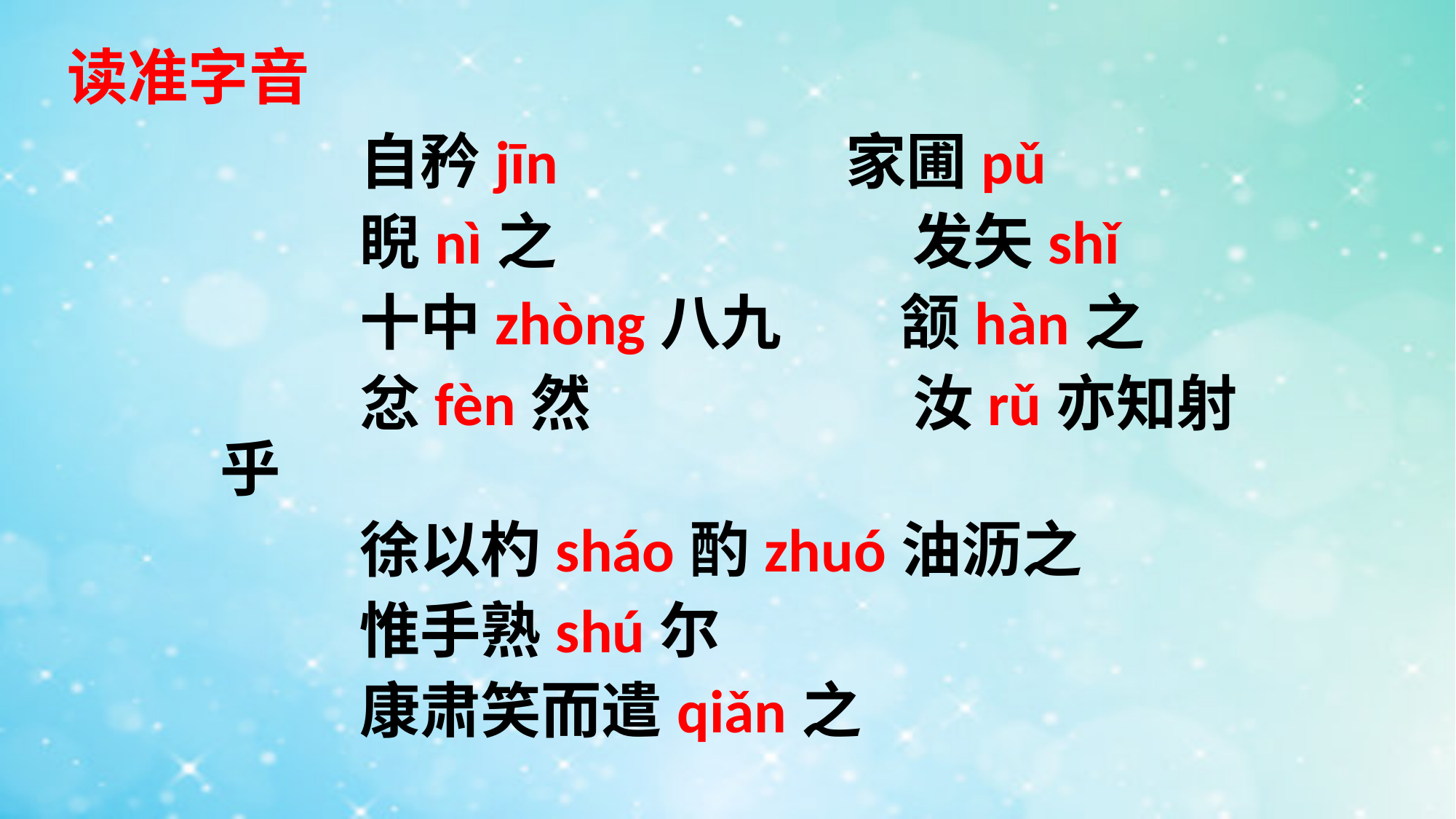

# 读准字音
         自矜jīn                    家圃pǔ
         睨nì之                     发矢shǐ
         十中zhòng八九       颔hàn之
         忿fèn然                   汝rǔ亦知射乎
         徐以杓sháo酌zhuó油沥之
         惟手熟shú尔
         康肃笑而遣qiǎn之